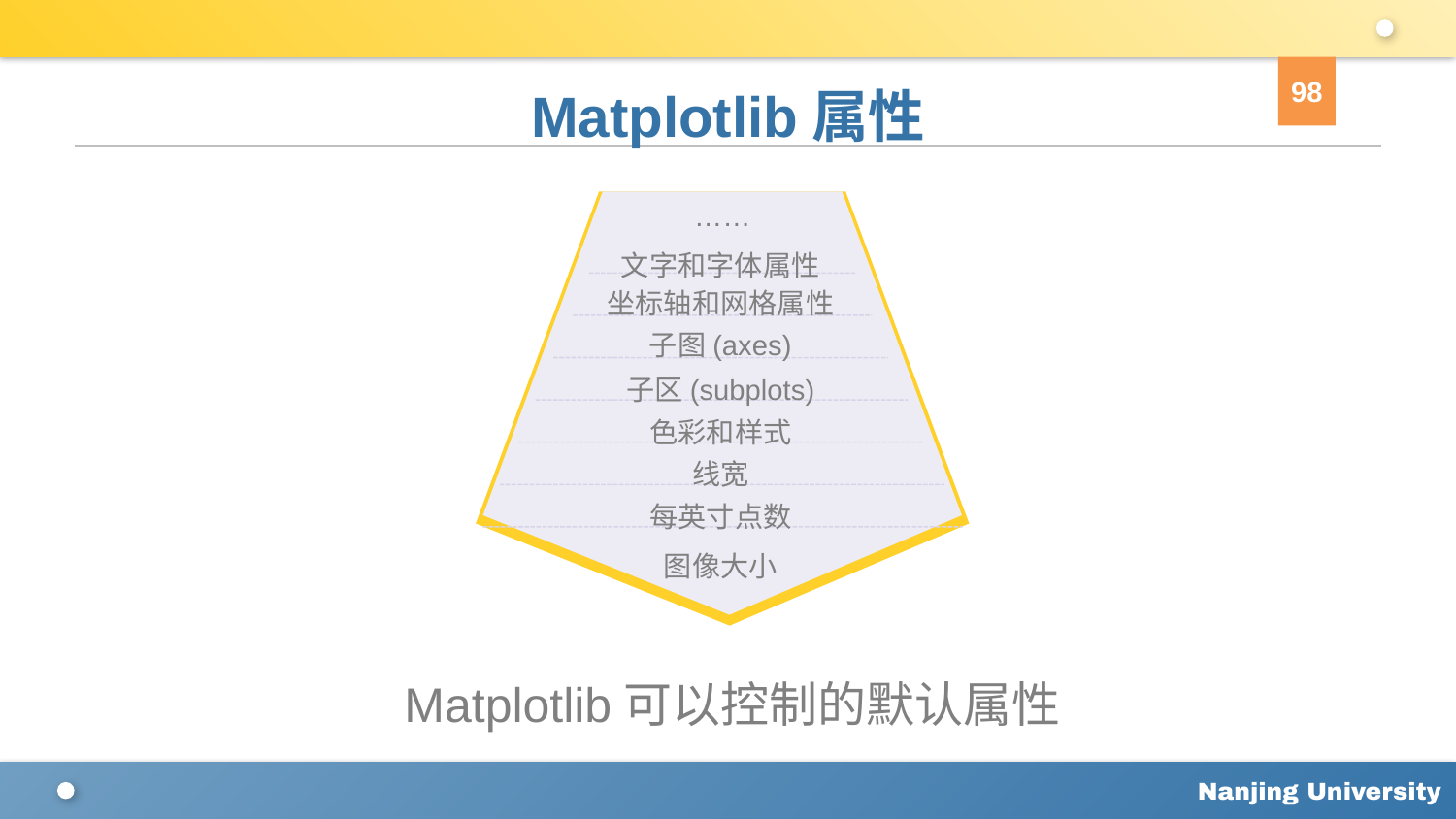

98
# Matplotlib属性

……
文字和字体属性

坐标轴和网格属性

子图(axes)

子区(subplots)

色彩和样式

线宽

每英寸点数

图像大小
Matplotlib可以控制的默认属性